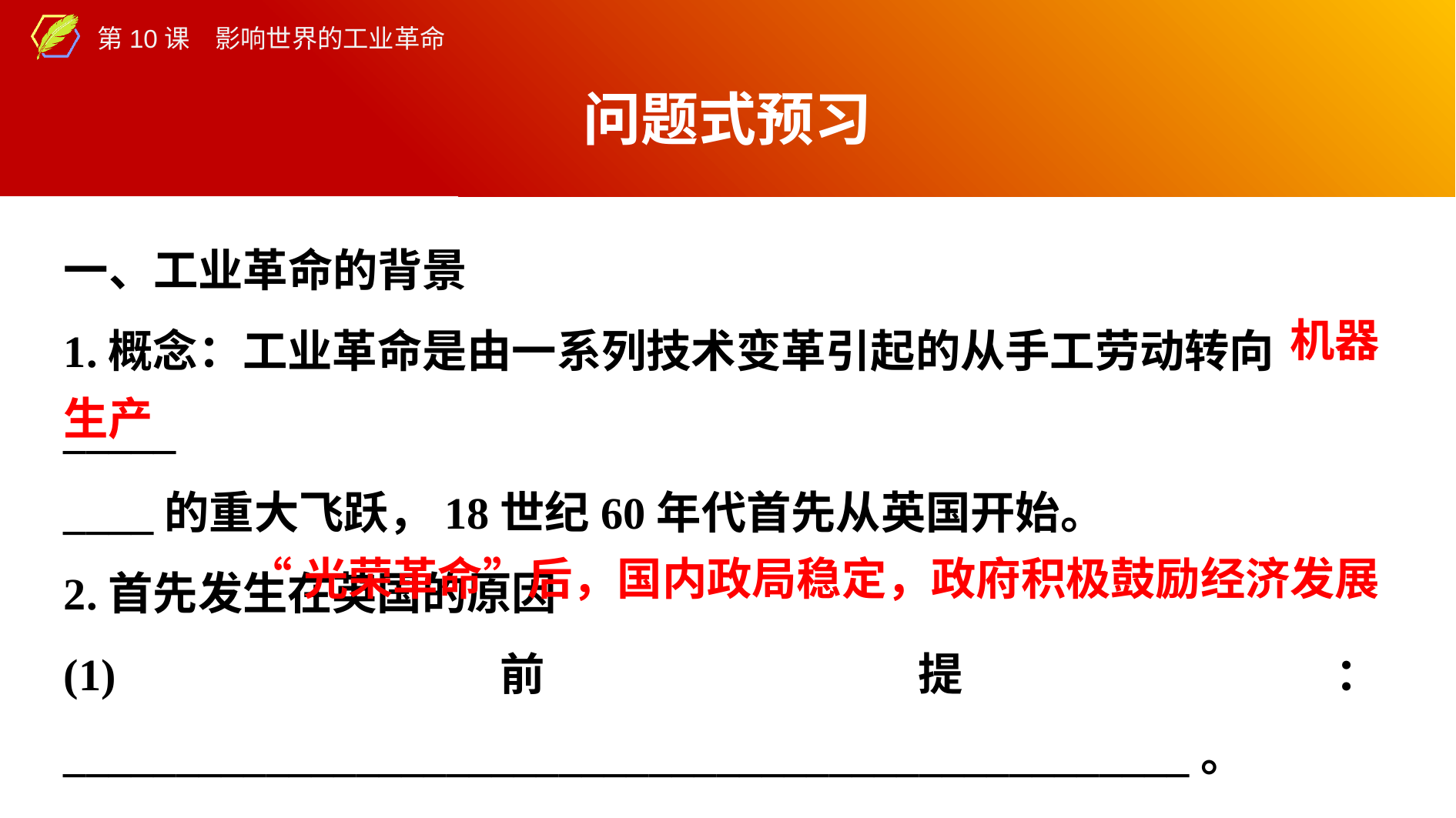

问题式预习
一、工业革命的背景
1.概念：工业革命是由一系列技术变革引起的从手工劳动转向_____
____的重大飞跃，18世纪60年代首先从英国开始。
2.首先发生在英国的原因
(1)前提：__________________________________________________。
机器
生产
“光荣革命”后，国内政局稳定，政府积极鼓励经济发展